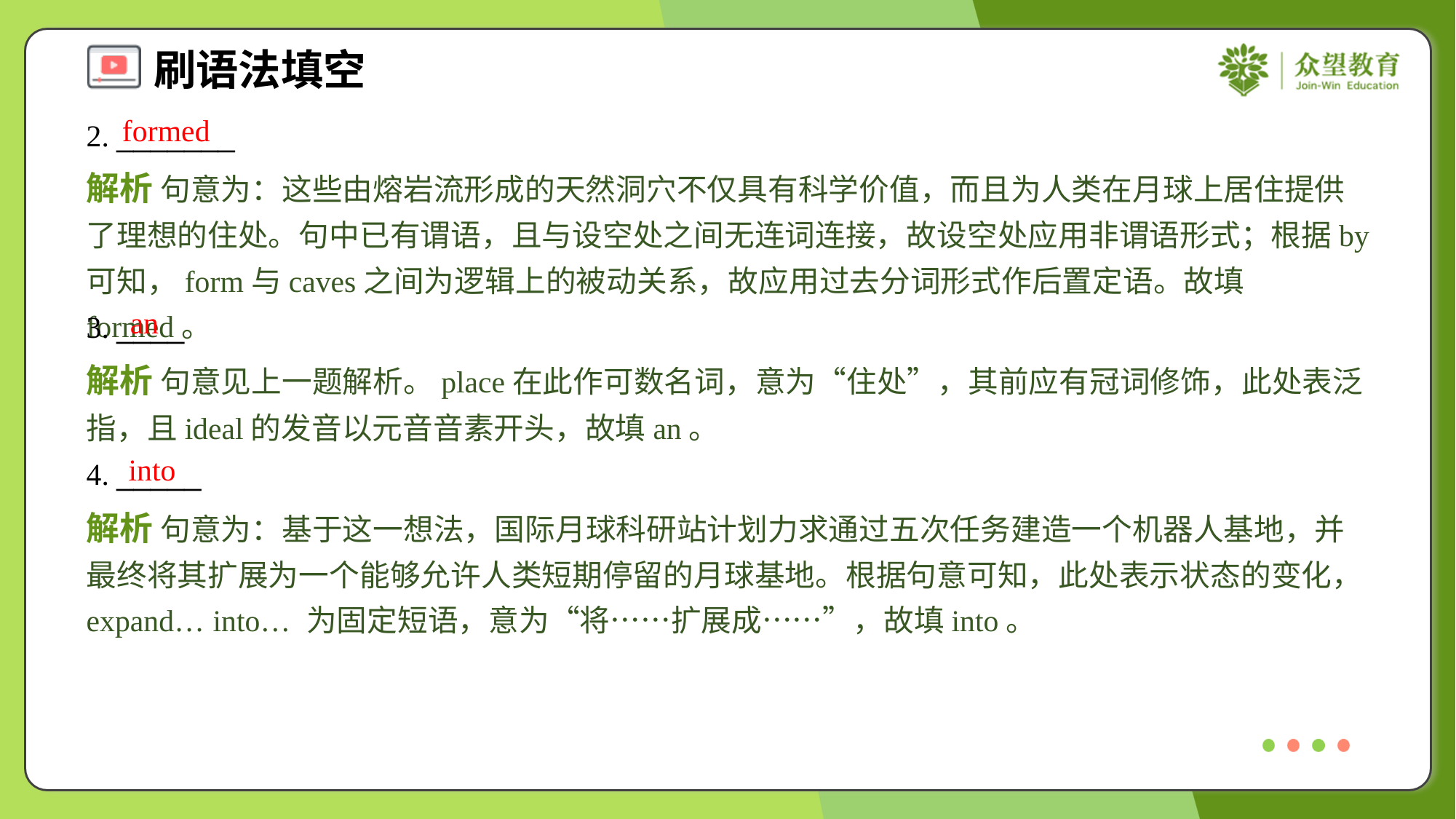

formed
2. _______
解析 句意为：这些由熔岩流形成的天然洞穴不仅具有科学价值，而且为人类在月球上居住提供了理想的住处。句中已有谓语，且与设空处之间无连词连接，故设空处应用非谓语形式；根据by可知，form与caves之间为逻辑上的被动关系，故应用过去分词形式作后置定语。故填formed。
an
3. ____
解析 句意见上一题解析。place在此作可数名词，意为“住处”，其前应有冠词修饰，此处表泛指，且ideal的发音以元音音素开头，故填an。
into
4. _____
解析 句意为：基于这一想法，国际月球科研站计划力求通过五次任务建造一个机器人基地，并最终将其扩展为一个能够允许人类短期停留的月球基地。根据句意可知，此处表示状态的变化，expand… into… 为固定短语，意为“将……扩展成……”，故填into。